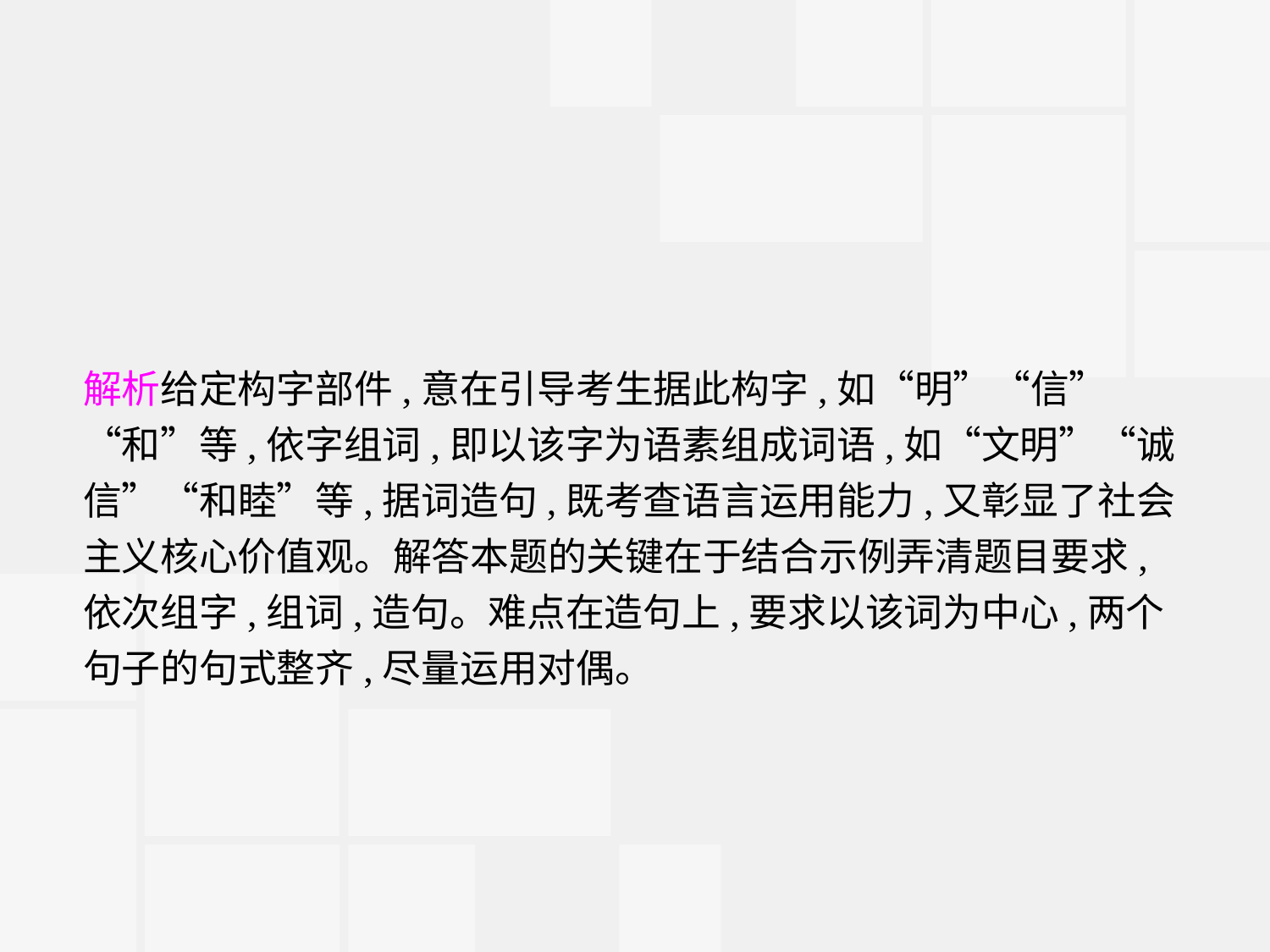

解析给定构字部件,意在引导考生据此构字,如“明”“信”“和”等,依字组词,即以该字为语素组成词语,如“文明”“诚信”“和睦”等,据词造句,既考查语言运用能力,又彰显了社会主义核心价值观。解答本题的关键在于结合示例弄清题目要求,依次组字,组词,造句。难点在造句上,要求以该词为中心,两个句子的句式整齐,尽量运用对偶。